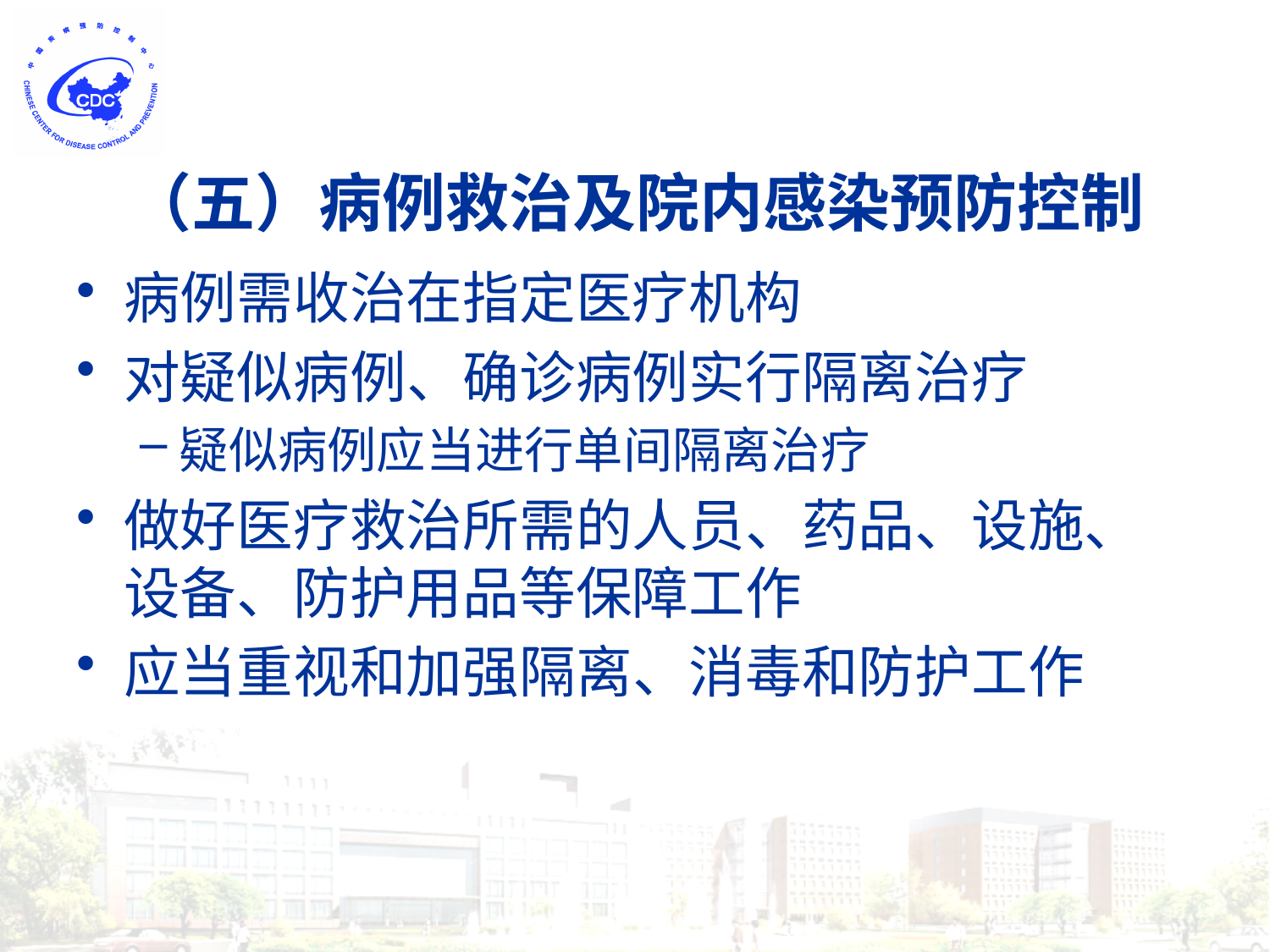

# （五）病例救治及院内感染预防控制
病例需收治在指定医疗机构
对疑似病例、确诊病例实行隔离治疗
疑似病例应当进行单间隔离治疗
做好医疗救治所需的人员、药品、设施、设备、防护用品等保障工作
应当重视和加强隔离、消毒和防护工作